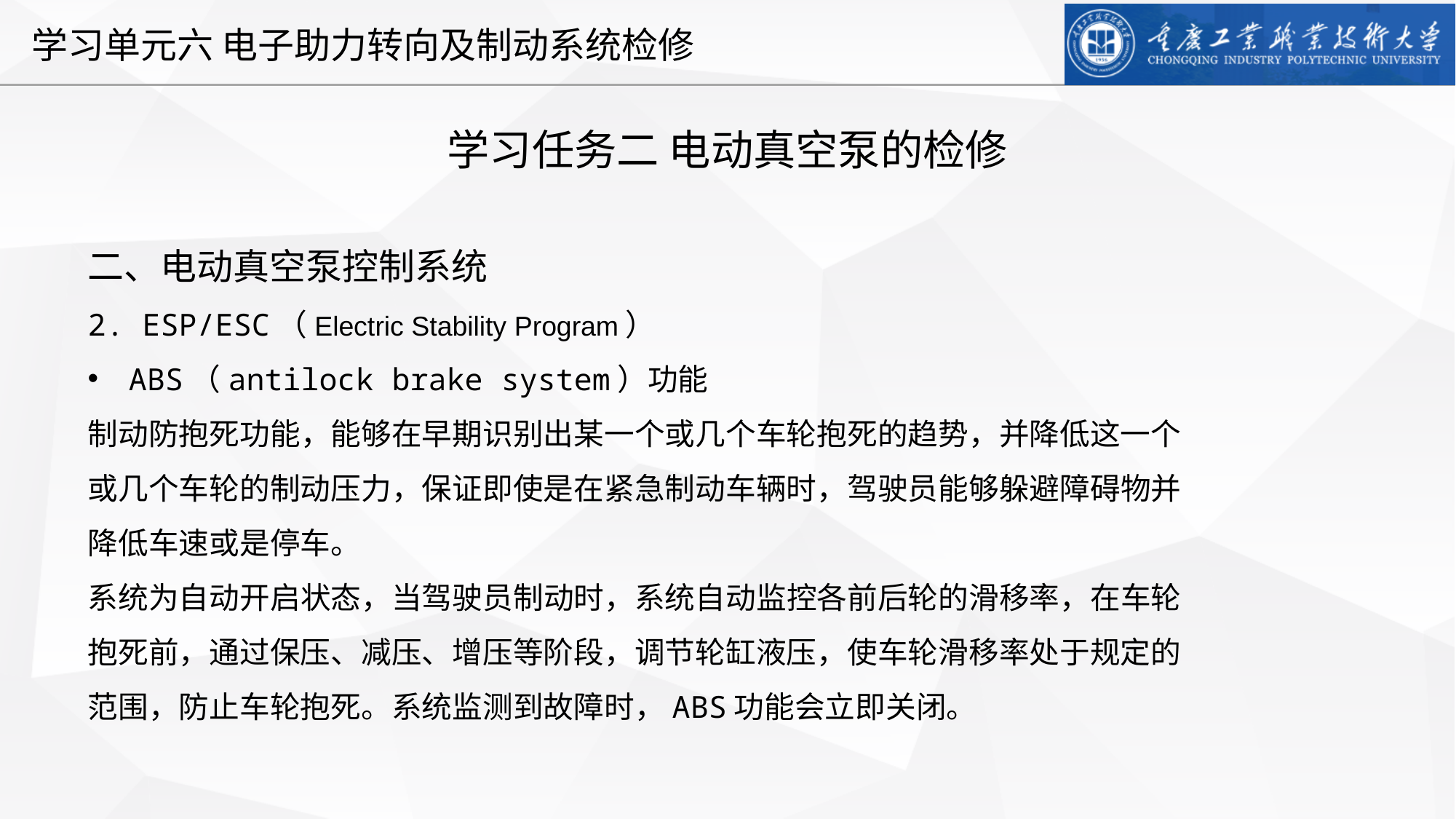

学习任务二 电动真空泵的检修
二、电动真空泵控制系统
2. ESP/ESC（Electric Stability Program）
ABS（antilock brake system）功能
制动防抱死功能，能够在早期识别出某一个或几个车轮抱死的趋势，并降低这一个或几个车轮的制动压力，保证即使是在紧急制动车辆时，驾驶员能够躲避障碍物并降低车速或是停车。
系统为自动开启状态，当驾驶员制动时，系统自动监控各前后轮的滑移率，在车轮抱死前，通过保压、减压、增压等阶段，调节轮缸液压，使车轮滑移率处于规定的范围，防止车轮抱死。系统监测到故障时，ABS功能会立即关闭。